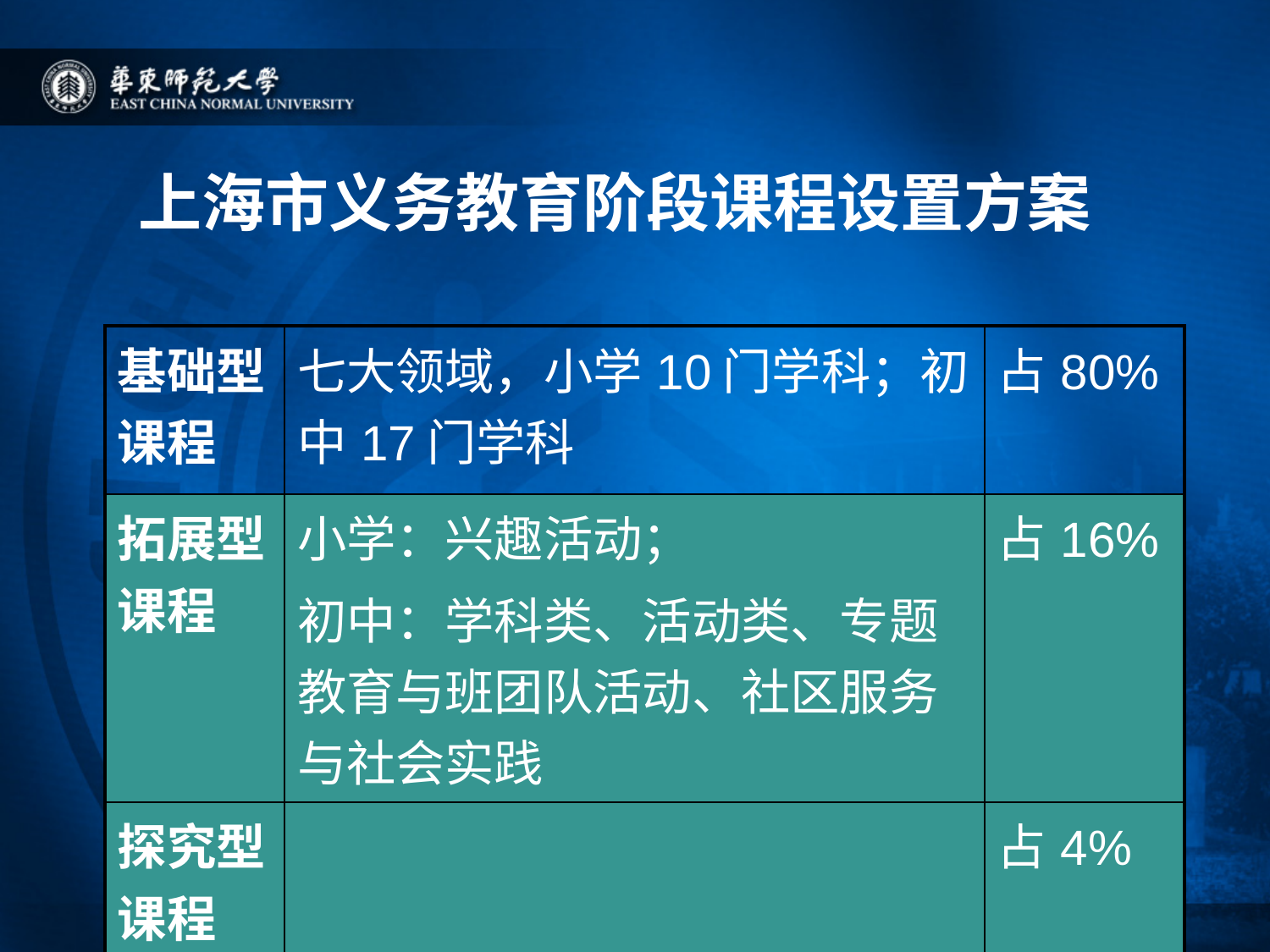

# 上海市义务教育阶段课程设置方案
| 基础型课程 | 七大领域，小学10门学科；初中17门学科 | 占80% |
| --- | --- | --- |
| 拓展型课程 | 小学：兴趣活动； 初中：学科类、活动类、专题教育与班团队活动、社区服务与社会实践 | 占16% |
| 探究型课程 |  | 占4% |